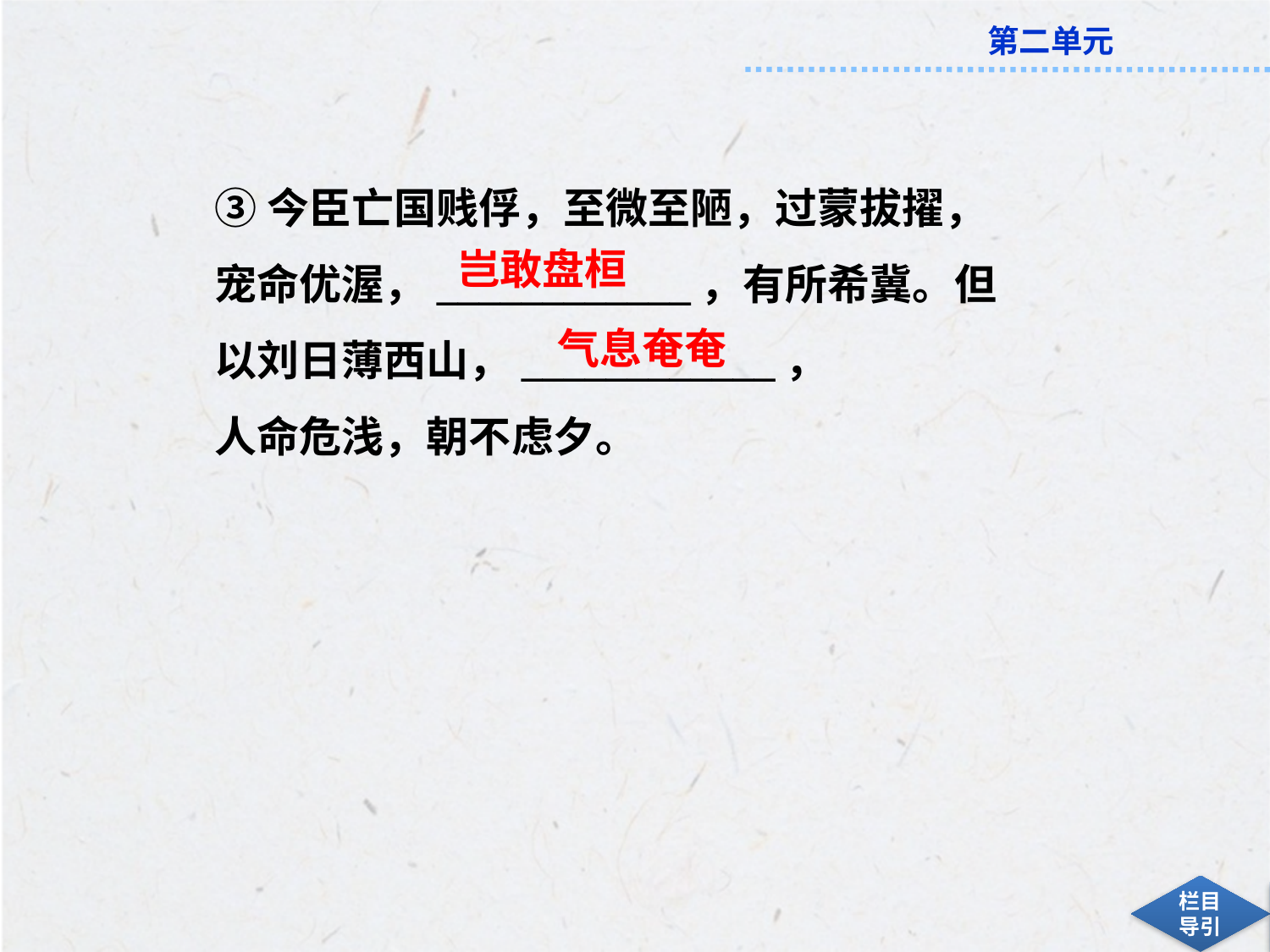

③今臣亡国贱俘，至微至陋，过蒙拔擢，宠命优渥，____________，有所希冀。但以刘日薄西山，____________，
人命危浅，朝不虑夕。

岂敢盘桓
气息奄奄